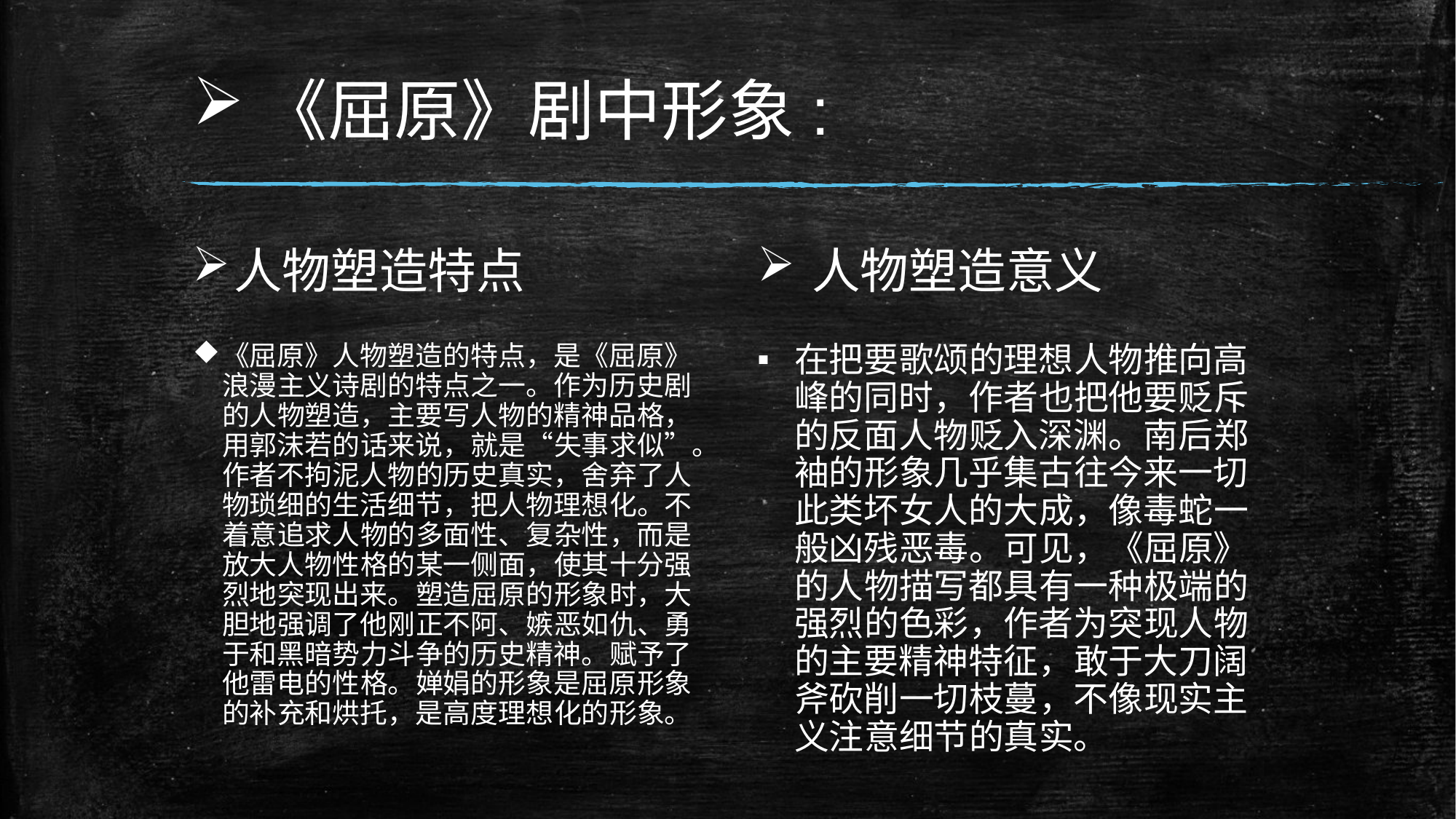

# 《屈原》剧中形象:
人物塑造特点
人物塑造意义
《屈原》人物塑造的特点，是《屈原》浪漫主义诗剧的特点之一。作为历史剧的人物塑造，主要写人物的精神品格，用郭沫若的话来说，就是“失事求似”。作者不拘泥人物的历史真实，舍弃了人物琐细的生活细节，把人物理想化。不着意追求人物的多面性、复杂性，而是放大人物性格的某一侧面，使其十分强烈地突现出来。塑造屈原的形象时，大胆地强调了他刚正不阿、嫉恶如仇、勇于和黑暗势力斗争的历史精神。赋予了他雷电的性格。婵娟的形象是屈原形象的补充和烘托，是高度理想化的形象。
在把要歌颂的理想人物推向高峰的同时，作者也把他要贬斥的反面人物贬入深渊。南后郑袖的形象几乎集古往今来一切此类坏女人的大成，像毒蛇一般凶残恶毒。可见，《屈原》的人物描写都具有一种极端的强烈的色彩，作者为突现人物的主要精神特征，敢于大刀阔斧砍削一切枝蔓，不像现实主义注意细节的真实。